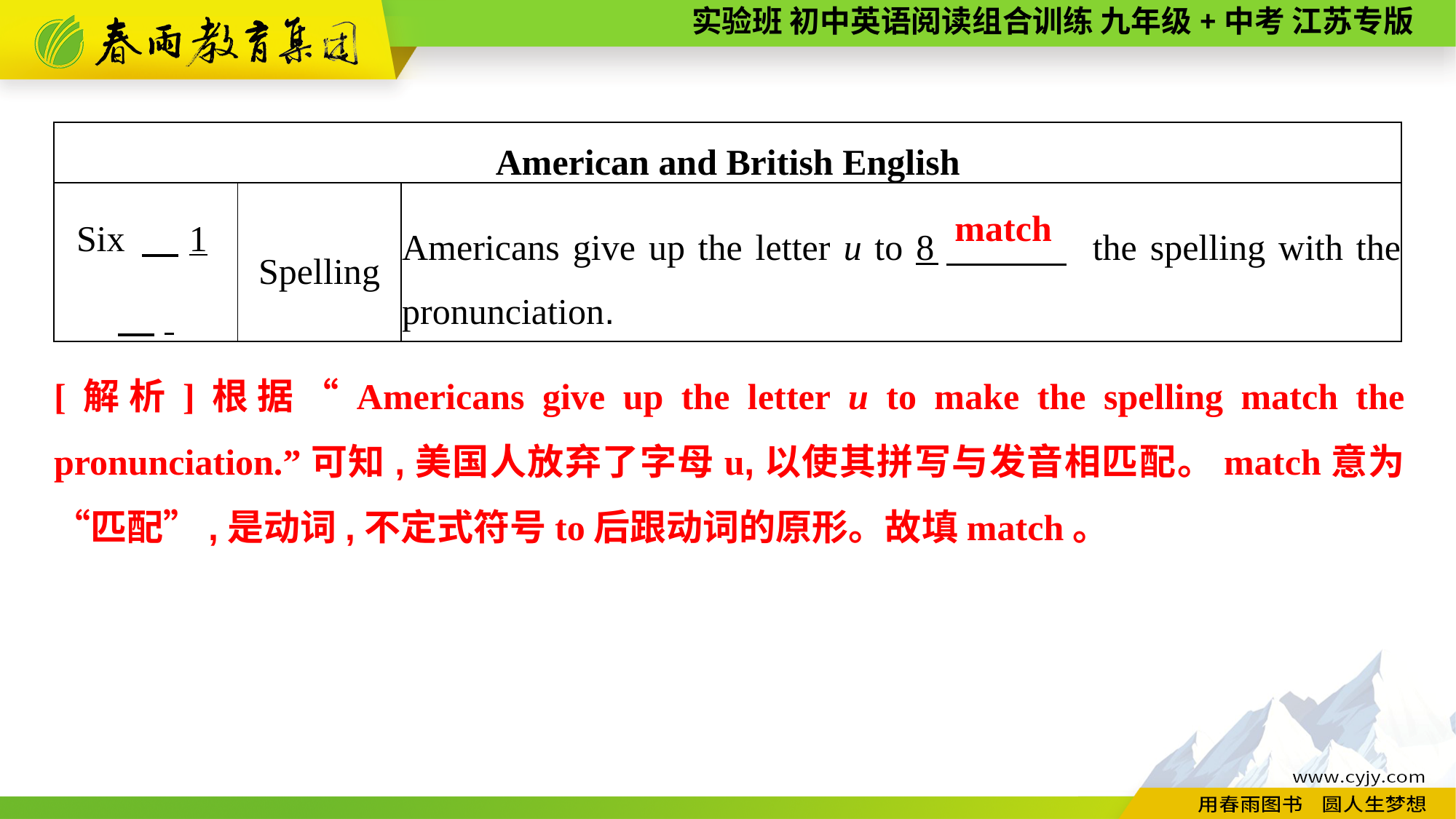

| American and British English |  |  |
| --- | --- | --- |
| Six 　1　. | Spelling | Americans give up the letter u to 8　 the spelling with the pronunciation. |
match
[解析]根据“Americans give up the letter u to make the spelling match the pronunciation.”可知,美国人放弃了字母u,以使其拼写与发音相匹配。match意为“匹配”,是动词,不定式符号to后跟动词的原形。故填match。